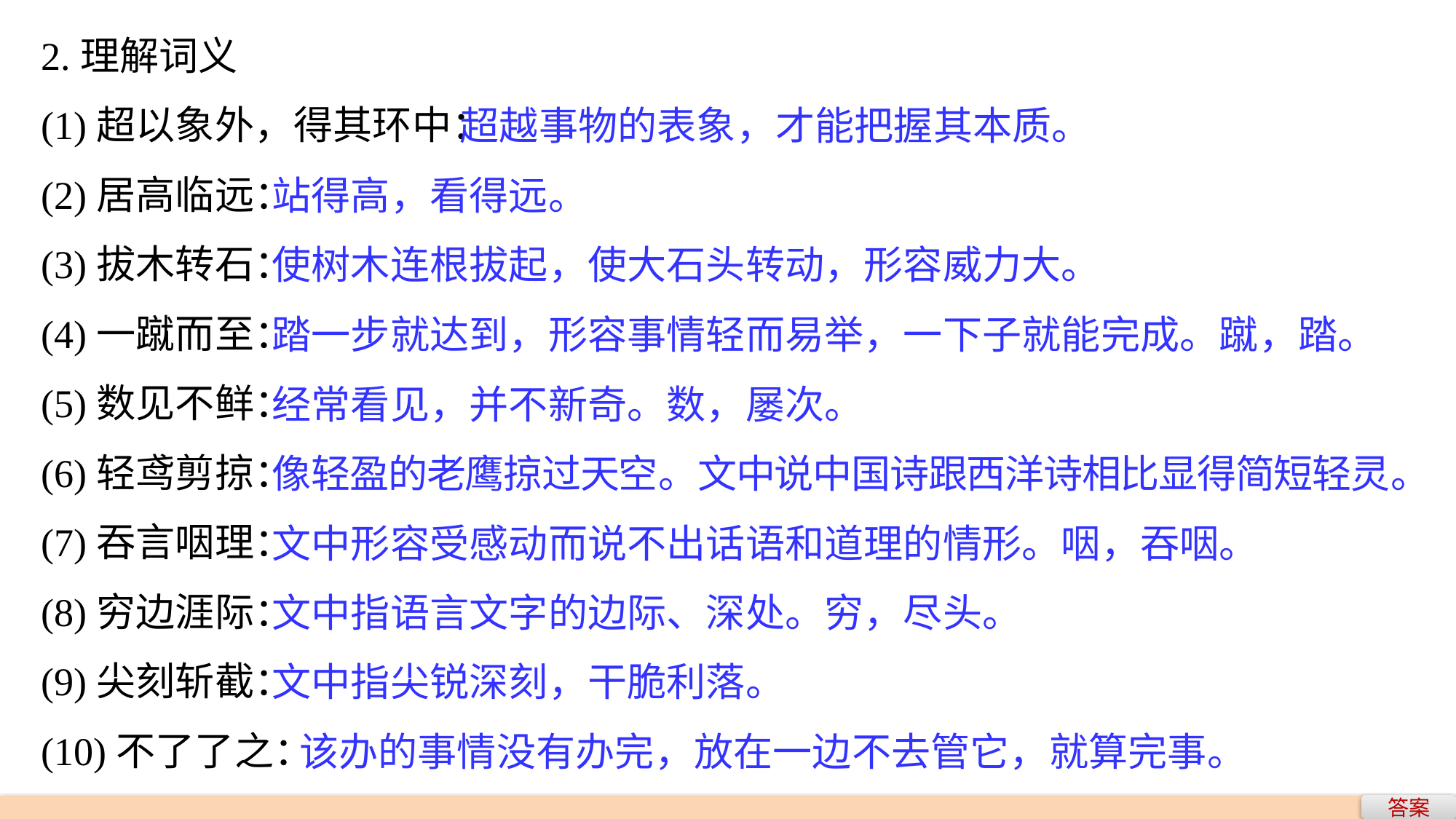

2.理解词义
(1)超以象外，得其环中：
(2)居高临远：
(3)拔木转石：
(4)一蹴而至：
(5)数见不鲜：
(6)轻鸢剪掠：
(7)吞言咽理：
(8)穷边涯际：
(9)尖刻斩截：
(10)不了了之：
                    超越事物的表象，才能把握其本质。
站得高，看得远。
使树木连根拔起，使大石头转动，形容威力大。
踏一步就达到，形容事情轻而易举，一下子就能完成。蹴，踏。
经常看见，并不新奇。数，屡次。
像轻盈的老鹰掠过天空。文中说中国诗跟西洋诗相比显得简短轻灵。
文中形容受感动而说不出话语和道理的情形。咽，吞咽。
文中指语言文字的边际、深处。穷，尽头。
文中指尖锐深刻，干脆利落。
  该办的事情没有办完，放在一边不去管它，就算完事。
答案